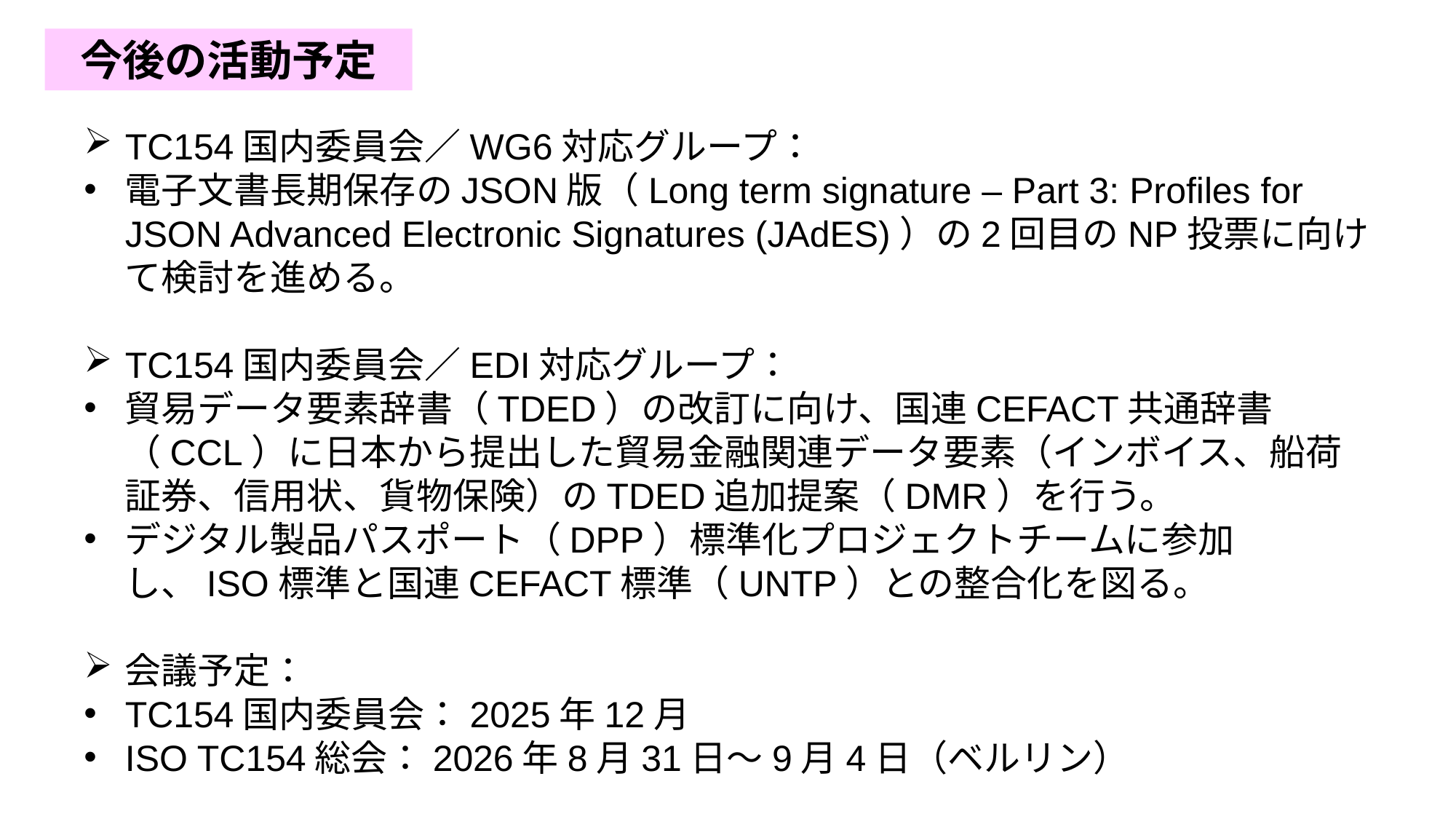

今後の活動予定
TC154国内委員会／WG6対応グループ：
電子文書長期保存のJSON版（Long term signature – Part 3: Profiles for JSON Advanced Electronic Signatures (JAdES)）の2回目のNP投票に向けて検討を進める。

TC154国内委員会／EDI対応グループ：
貿易データ要素辞書（TDED）の改訂に向け、国連CEFACT共通辞書（CCL）に日本から提出した貿易金融関連データ要素（インボイス、船荷証券、信用状、貨物保険）のTDED追加提案（DMR）を行う。
デジタル製品パスポート（DPP）標準化プロジェクトチームに参加し、ISO標準と国連CEFACT標準（UNTP）との整合化を図る。

会議予定：
TC154国内委員会：2025年12月
ISO TC154総会：2026年8月31日～9月4日（ベルリン）